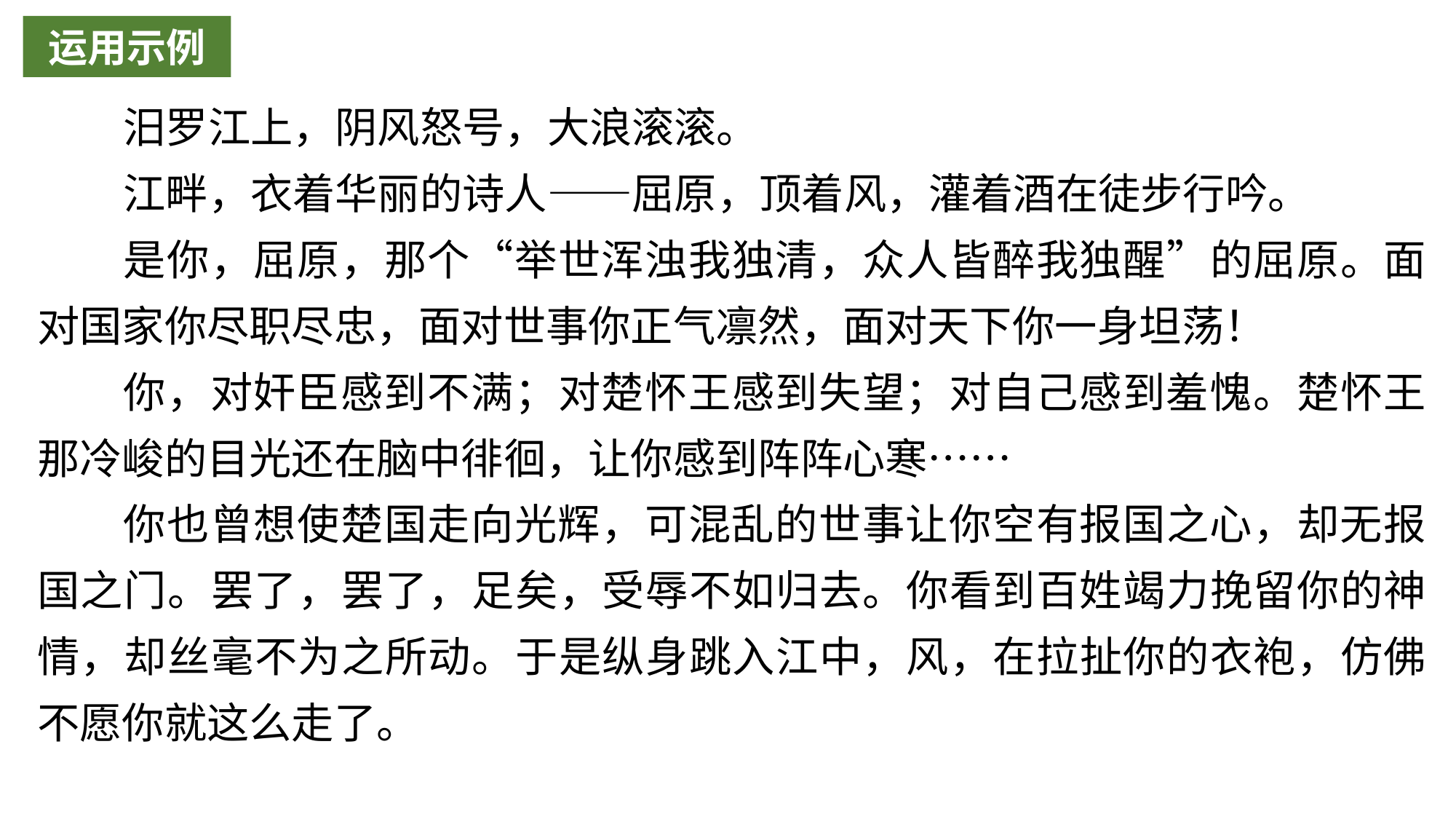

运用示例
汨罗江上，阴风怒号，大浪滚滚。
江畔，衣着华丽的诗人——屈原，顶着风，灌着酒在徒步行吟。
是你，屈原，那个“举世浑浊我独清，众人皆醉我独醒”的屈原。面对国家你尽职尽忠，面对世事你正气凛然，面对天下你一身坦荡！
你，对奸臣感到不满；对楚怀王感到失望；对自己感到羞愧。楚怀王那冷峻的目光还在脑中徘徊，让你感到阵阵心寒……
你也曾想使楚国走向光辉，可混乱的世事让你空有报国之心，却无报国之门。罢了，罢了，足矣，受辱不如归去。你看到百姓竭力挽留你的神情，却丝毫不为之所动。于是纵身跳入江中，风，在拉扯你的衣袍，仿佛不愿你就这么走了。